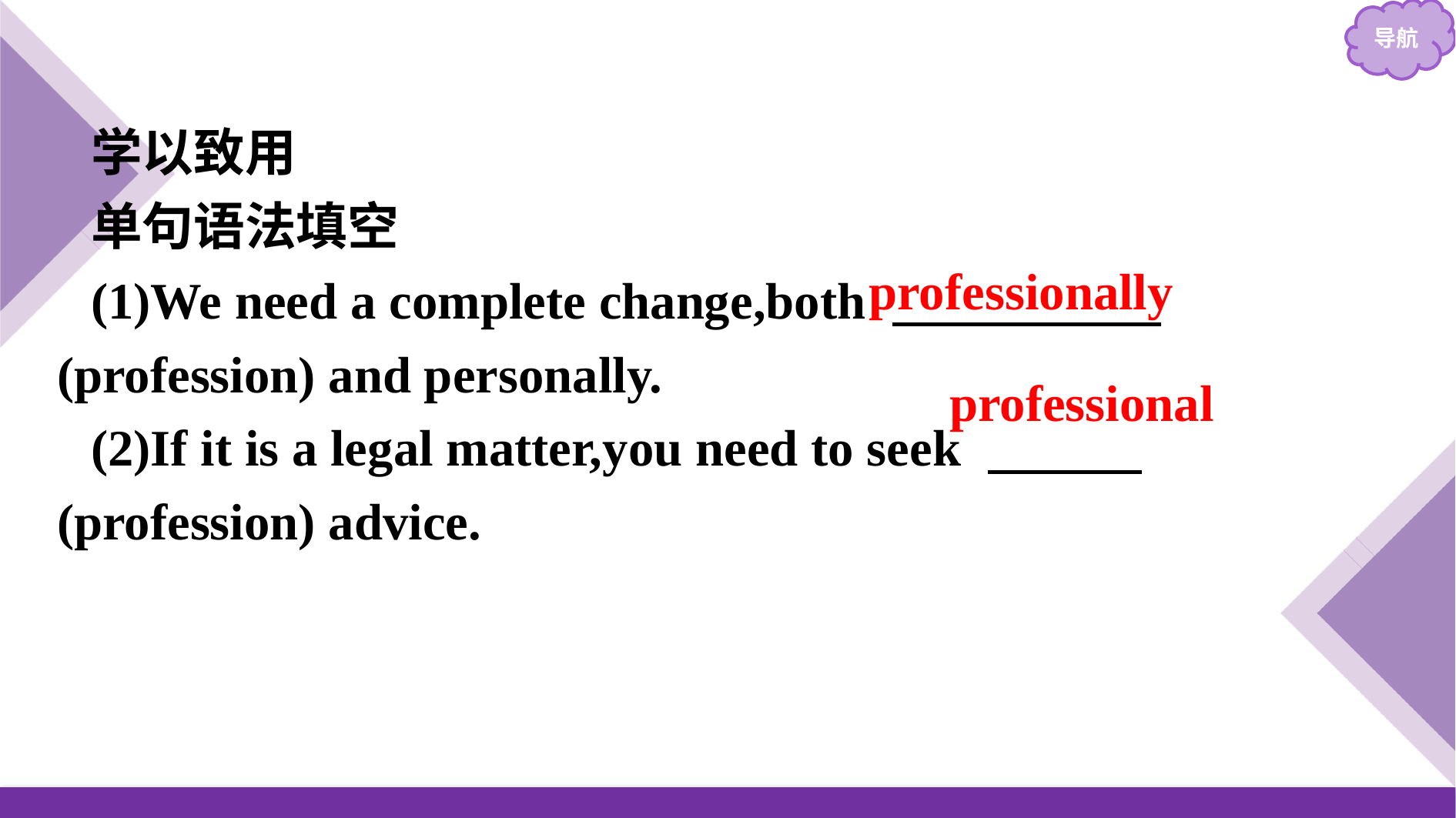

学以致用
单句语法填空
(1)We need a complete change,both 　 　　　　(profession) and personally.
(2)If it is a legal matter,you need to seek 　　　(profession) advice.
professionally
professional